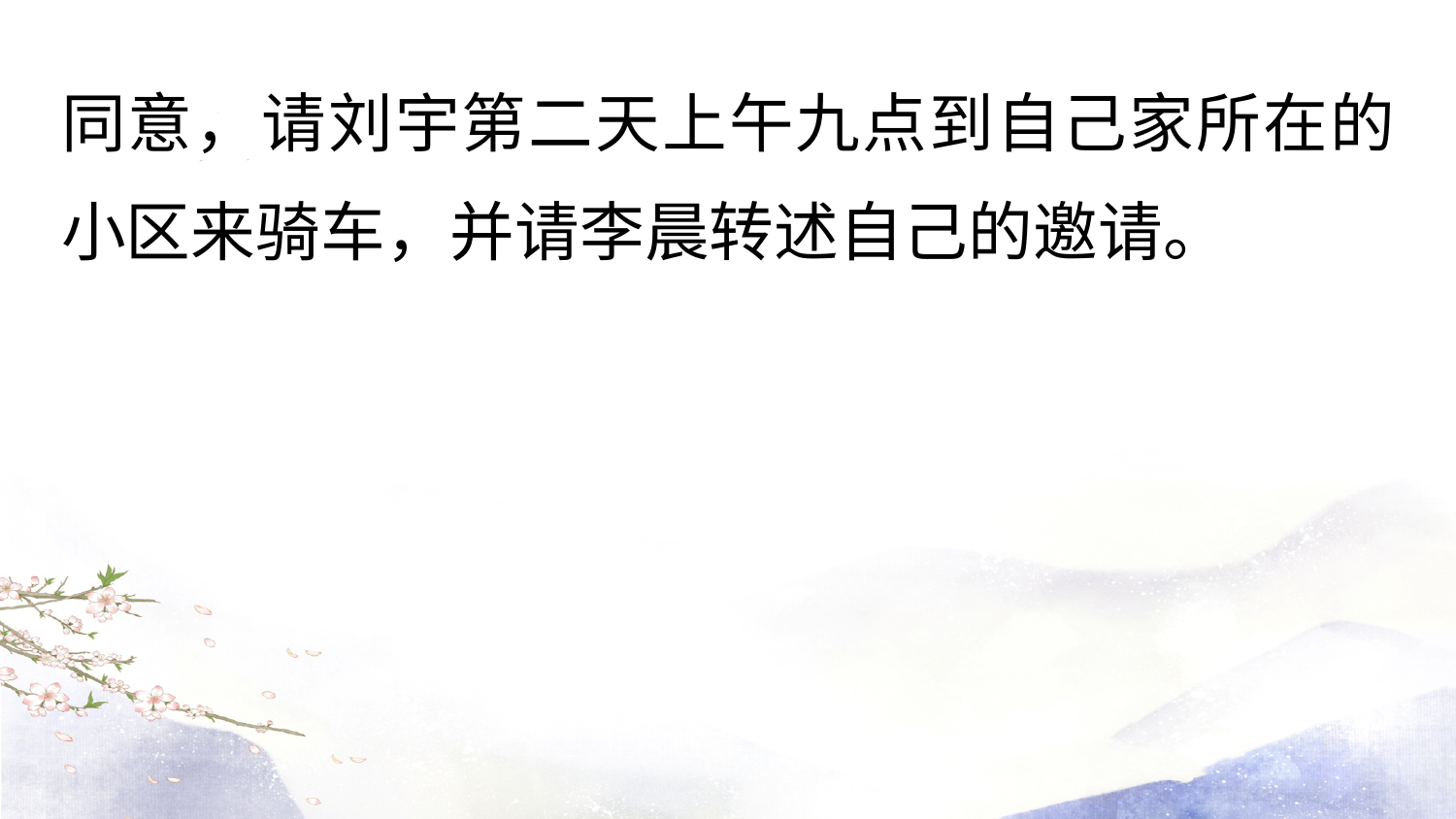

同意，请刘宇第二天上午九点到自己家所在的小区来骑车，并请李晨转述自己的邀请。